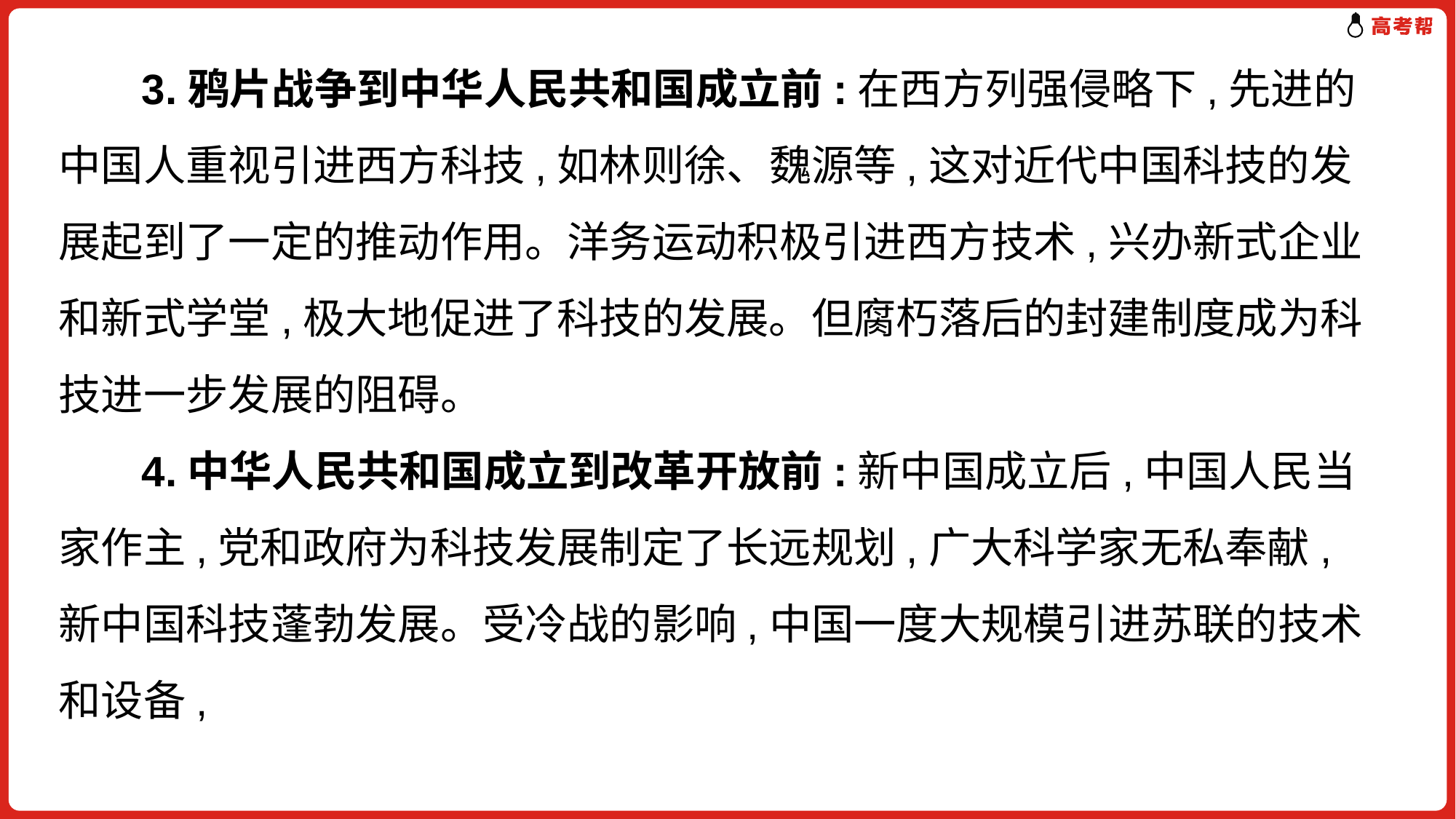

3.鸦片战争到中华人民共和国成立前:在西方列强侵略下,先进的中国人重视引进西方科技,如林则徐、魏源等,这对近代中国科技的发展起到了一定的推动作用。洋务运动积极引进西方技术,兴办新式企业和新式学堂,极大地促进了科技的发展。但腐朽落后的封建制度成为科技进一步发展的阻碍。
       4.中华人民共和国成立到改革开放前:新中国成立后,中国人民当家作主,党和政府为科技发展制定了长远规划,广大科学家无私奉献,新中国科技蓬勃发展。受冷战的影响,中国一度大规模引进苏联的技术和设备,